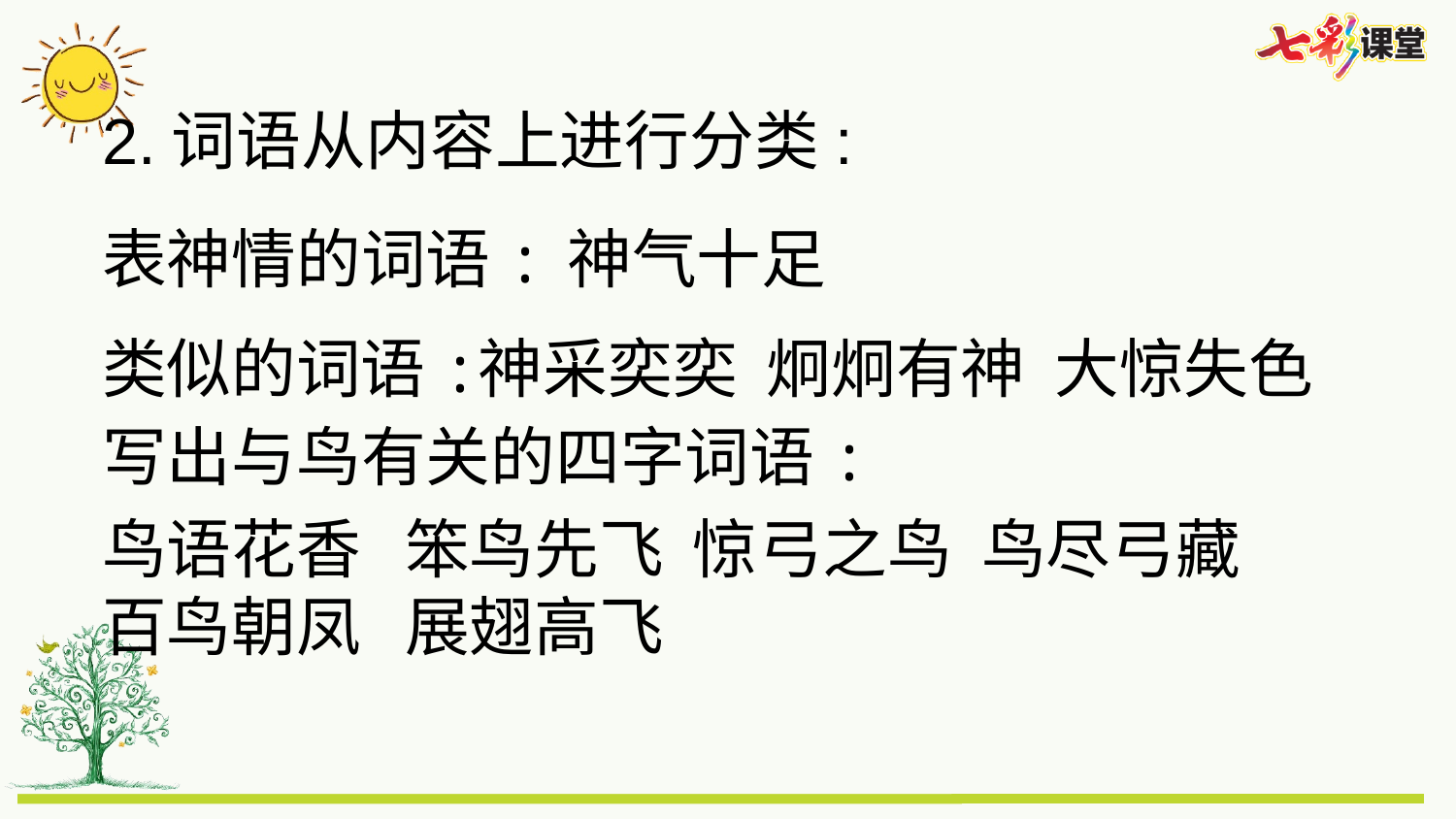

2.词语从内容上进行分类:
表神情的词语:
神气十足
神采奕奕  炯炯有神  大惊失色
类似的词语:
写出与鸟有关的四字词语:
鸟语花香   笨鸟先飞  惊弓之鸟  鸟尽弓藏
百鸟朝凤   展翅高飞